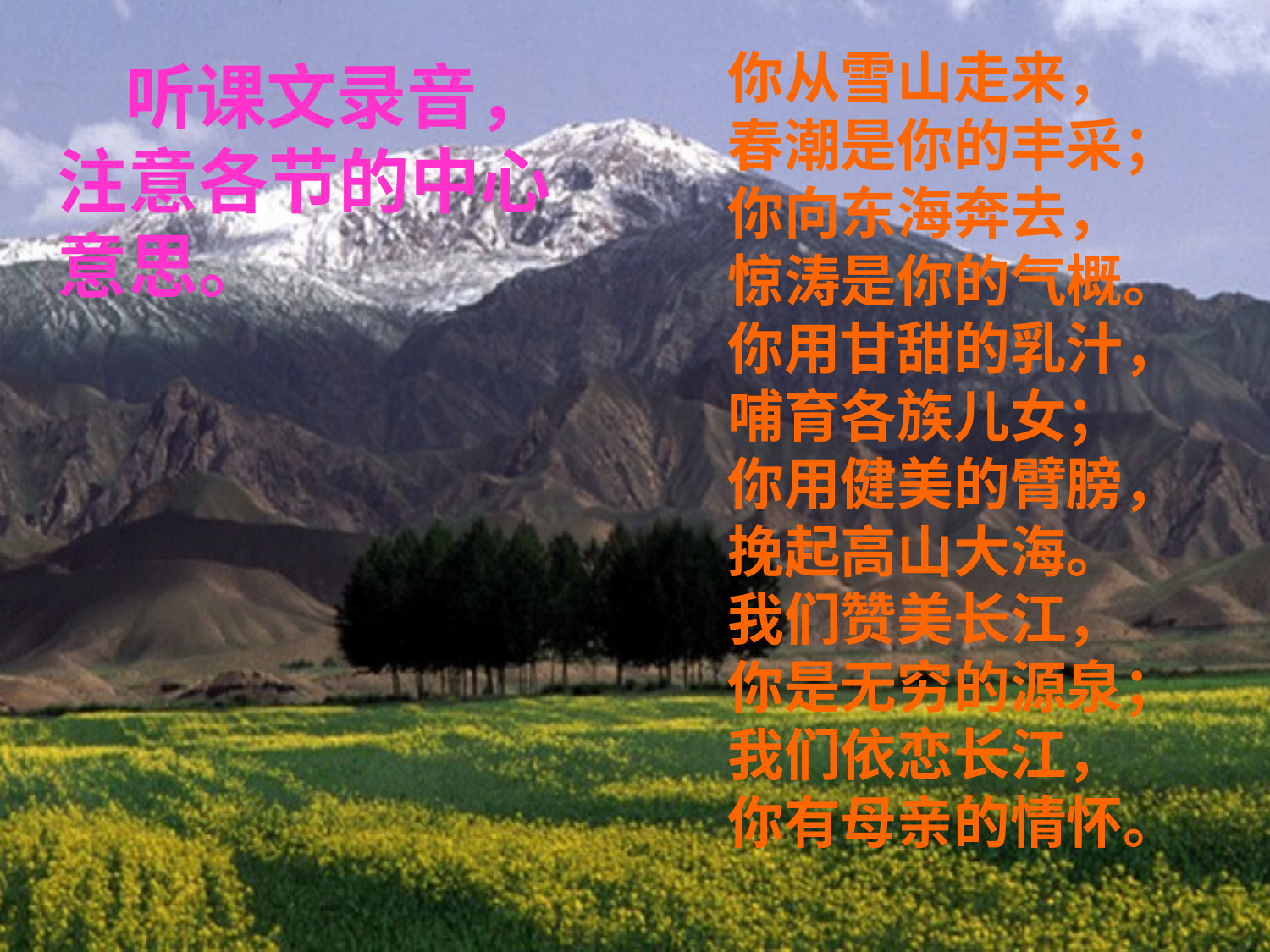

# 你从雪山走来， 春潮是你的丰采； 你向东海奔去， 惊涛是你的气概。 你用甘甜的乳汁， 哺育各族儿女； 你用健美的臂膀， 挽起高山大海。  我们赞美长江， 你是无穷的源泉； 我们依恋长江， 你有母亲的情怀。

     听课文录音，注意各节的中心意思。